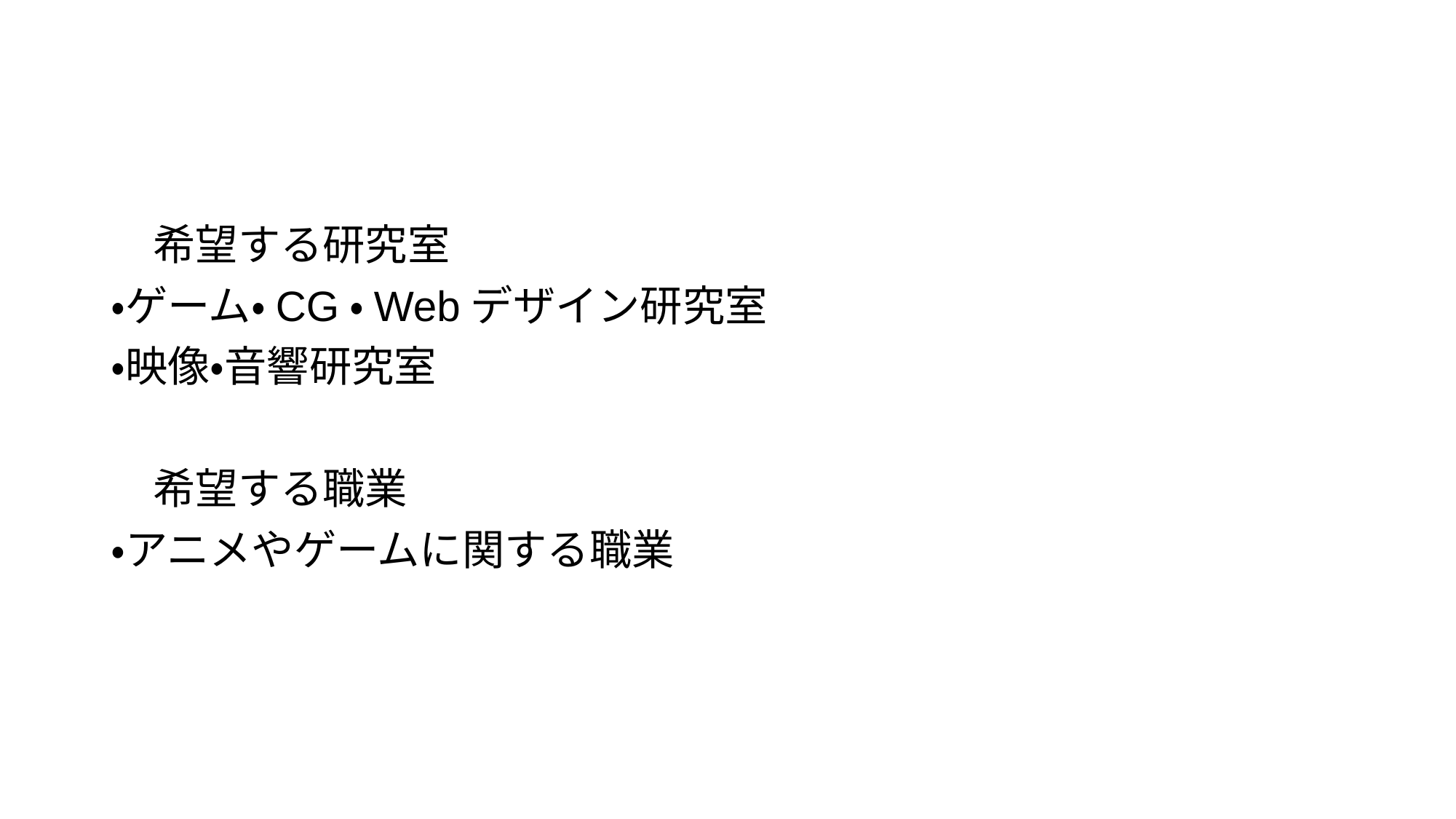

#
　希望する研究室
・ゲーム・CG・Webデザイン研究室
・映像・音響研究室

　希望する職業
・アニメやゲームに関する職業